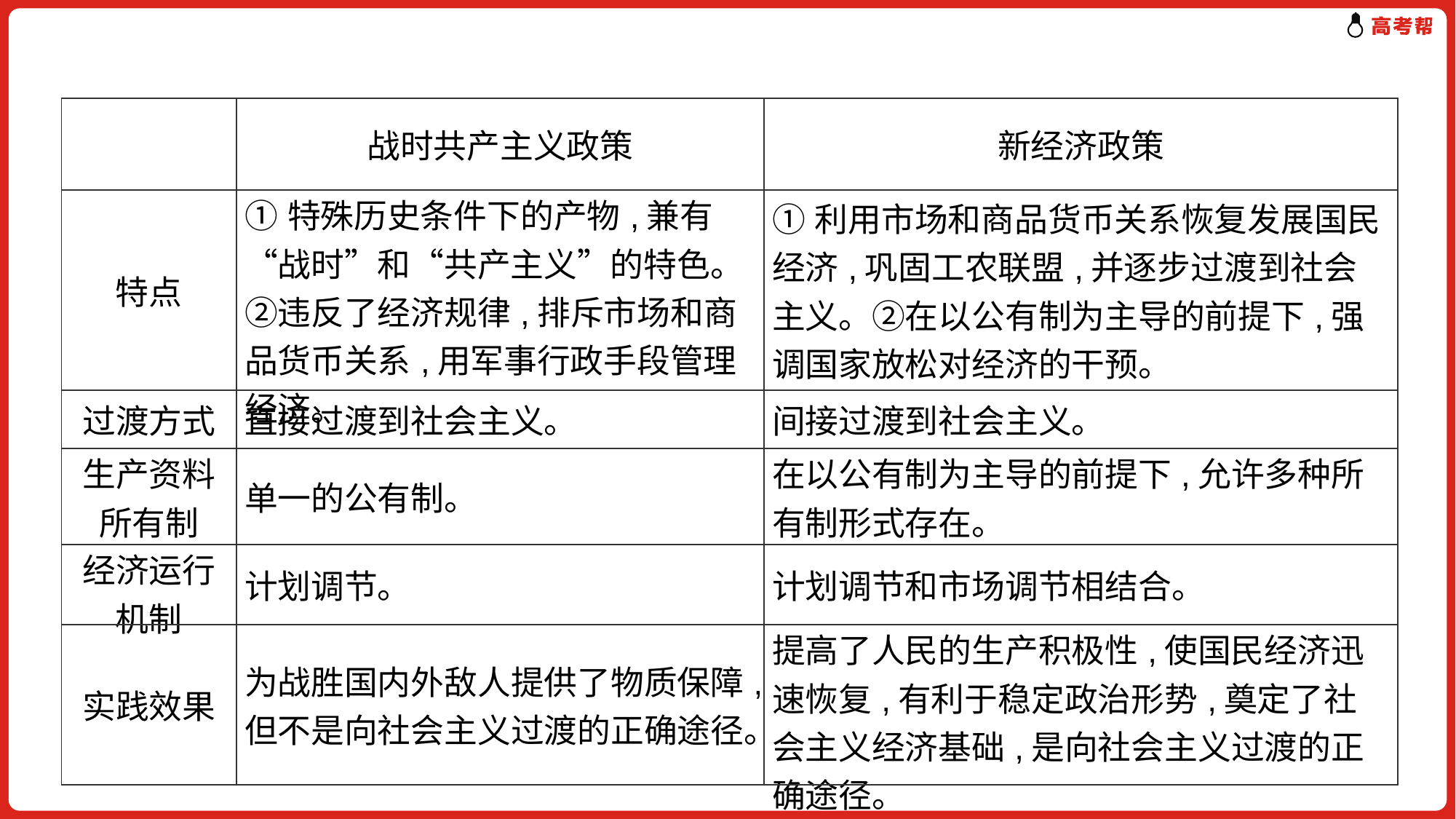

|  | 战时共产主义政策 | 新经济政策 |
| --- | --- | --- |
| 特点 | ①特殊历史条件下的产物,兼有“战时”和“共产主义”的特色。②违反了经济规律,排斥市场和商品货币关系,用军事行政手段管理经济。 | ①利用市场和商品货币关系恢复发展国民经济,巩固工农联盟,并逐步过渡到社会主义。②在以公有制为主导的前提下,强调国家放松对经济的干预。 |
| 过渡方式 | 直接过渡到社会主义。 | 间接过渡到社会主义。 |
| 生产资料 所有制 | 单一的公有制。 | 在以公有制为主导的前提下,允许多种所有制形式存在。 |
| 经济运行 机制 | 计划调节。 | 计划调节和市场调节相结合。 |
| 实践效果 | 为战胜国内外敌人提供了物质保障,但不是向社会主义过渡的正确途径。 | 提高了人民的生产积极性,使国民经济迅速恢复,有利于稳定政治形势,奠定了社会主义经济基础,是向社会主义过渡的正确途径。 |